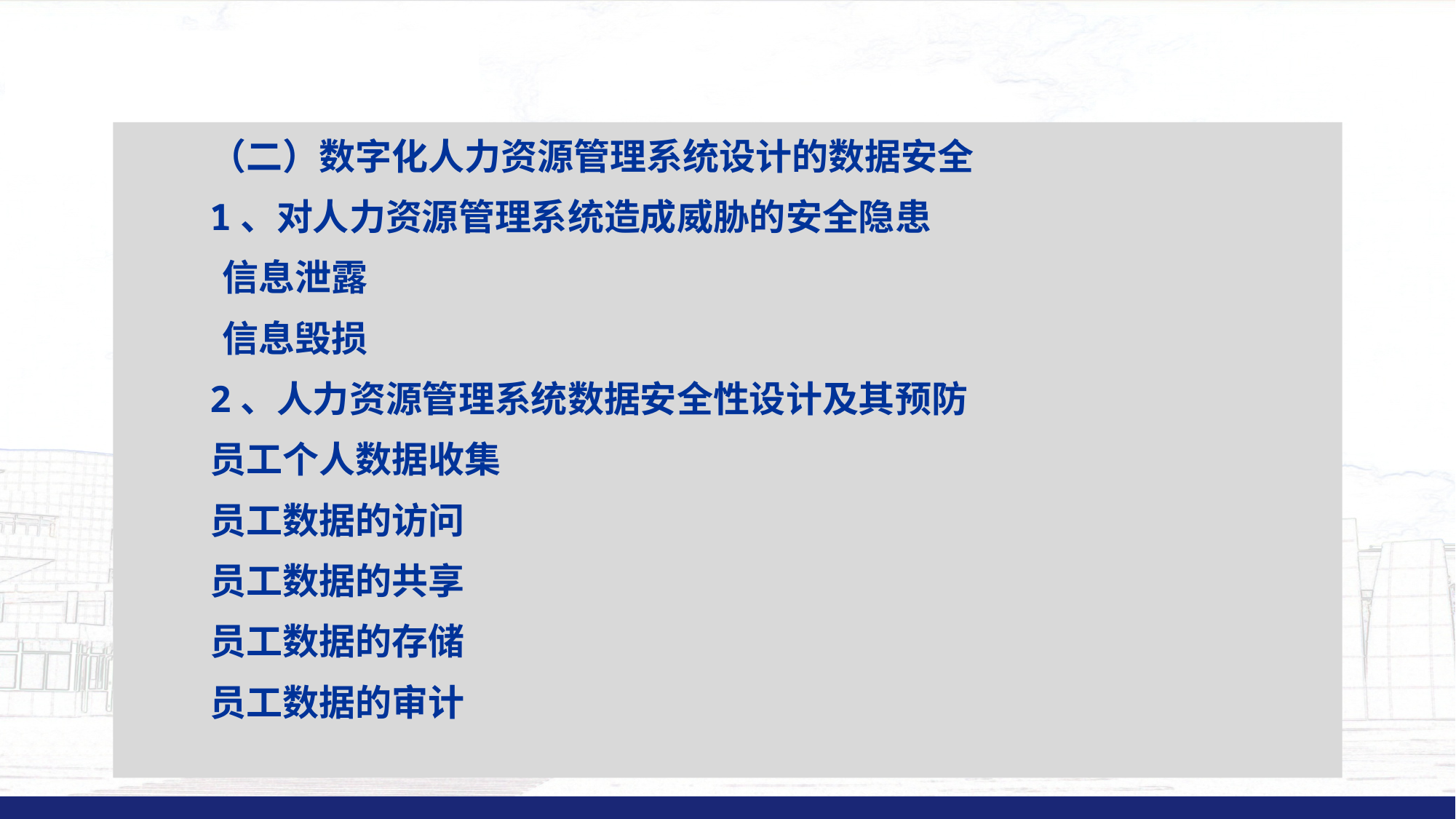

#
（二）数字化人力资源管理系统设计的数据安全
1、对人力资源管理系统造成威胁的安全隐患
           信息泄露
           信息毁损
2、人力资源管理系统数据安全性设计及其预防
员工个人数据收集
员工数据的访问
员工数据的共享
员工数据的存储
员工数据的审计